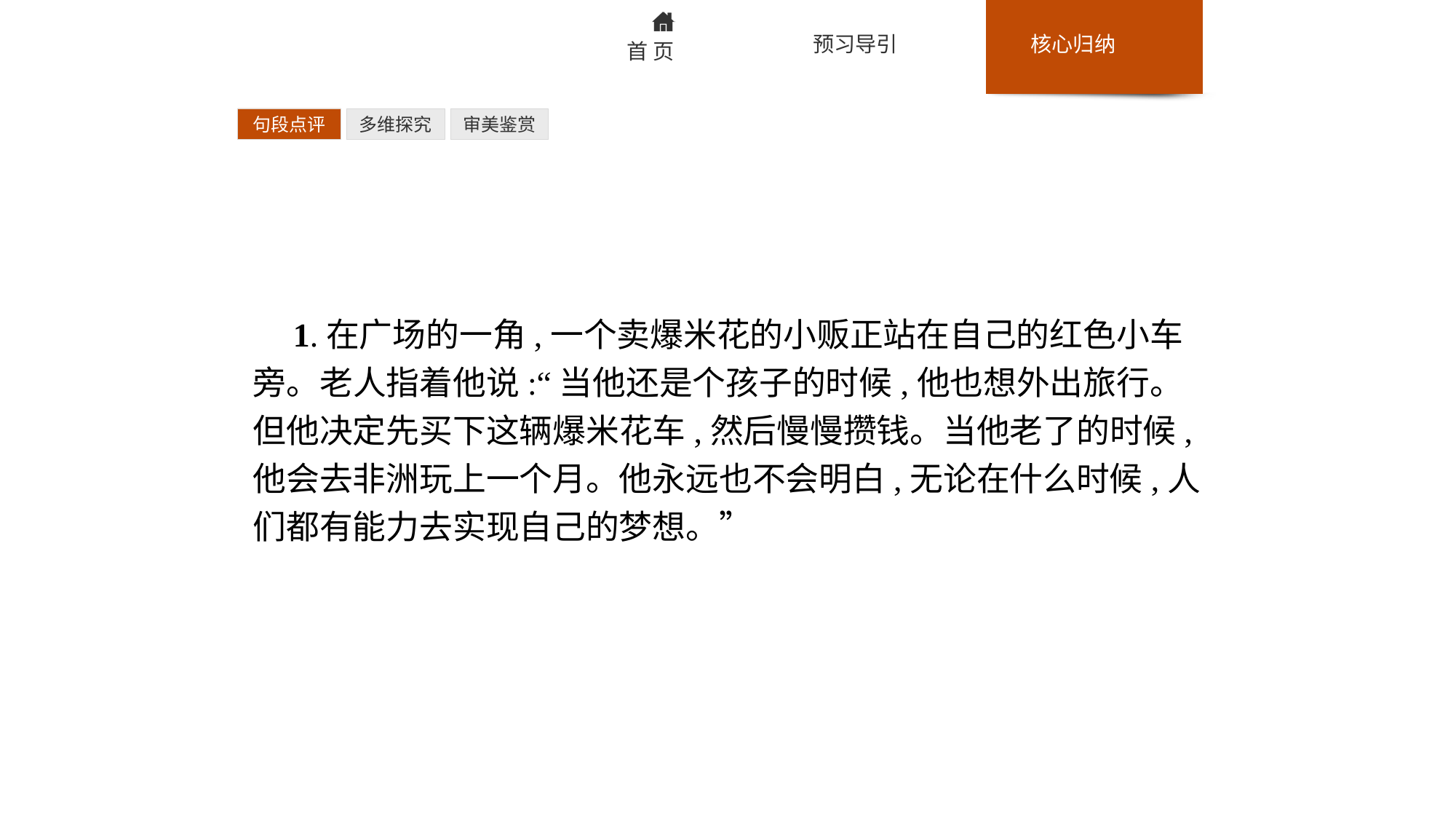

句段点评
多维探究
审美鉴赏
1.在广场的一角,一个卖爆米花的小贩正站在自己的红色小车旁。老人指着他说:“当他还是个孩子的时候,他也想外出旅行。但他决定先买下这辆爆米花车,然后慢慢攒钱。当他老了的时候,他会去非洲玩上一个月。他永远也不会明白,无论在什么时候,人们都有能力去实现自己的梦想。”